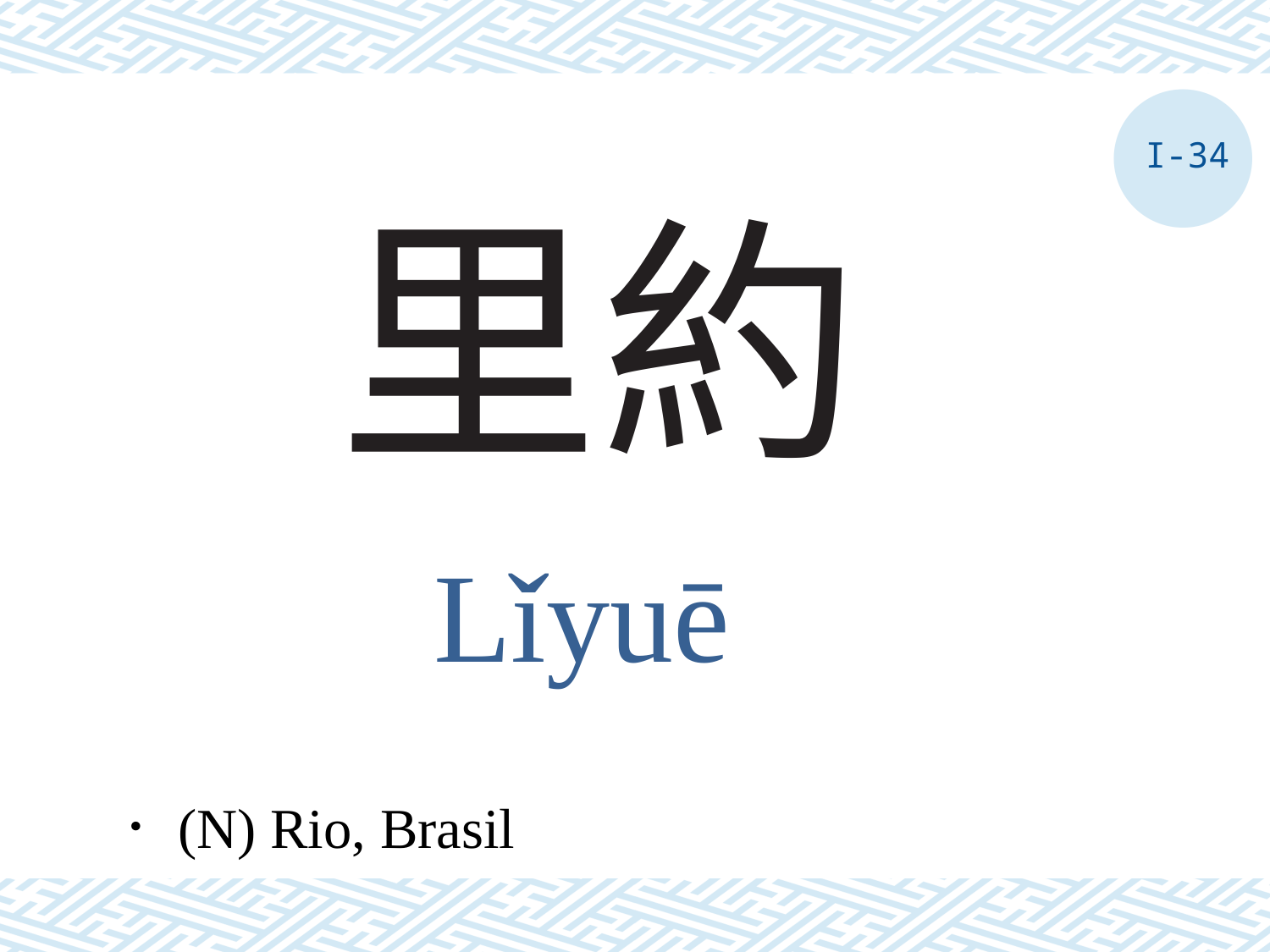

I-34

# 里約
Lǐyuē
．(N) Rio, Brasil